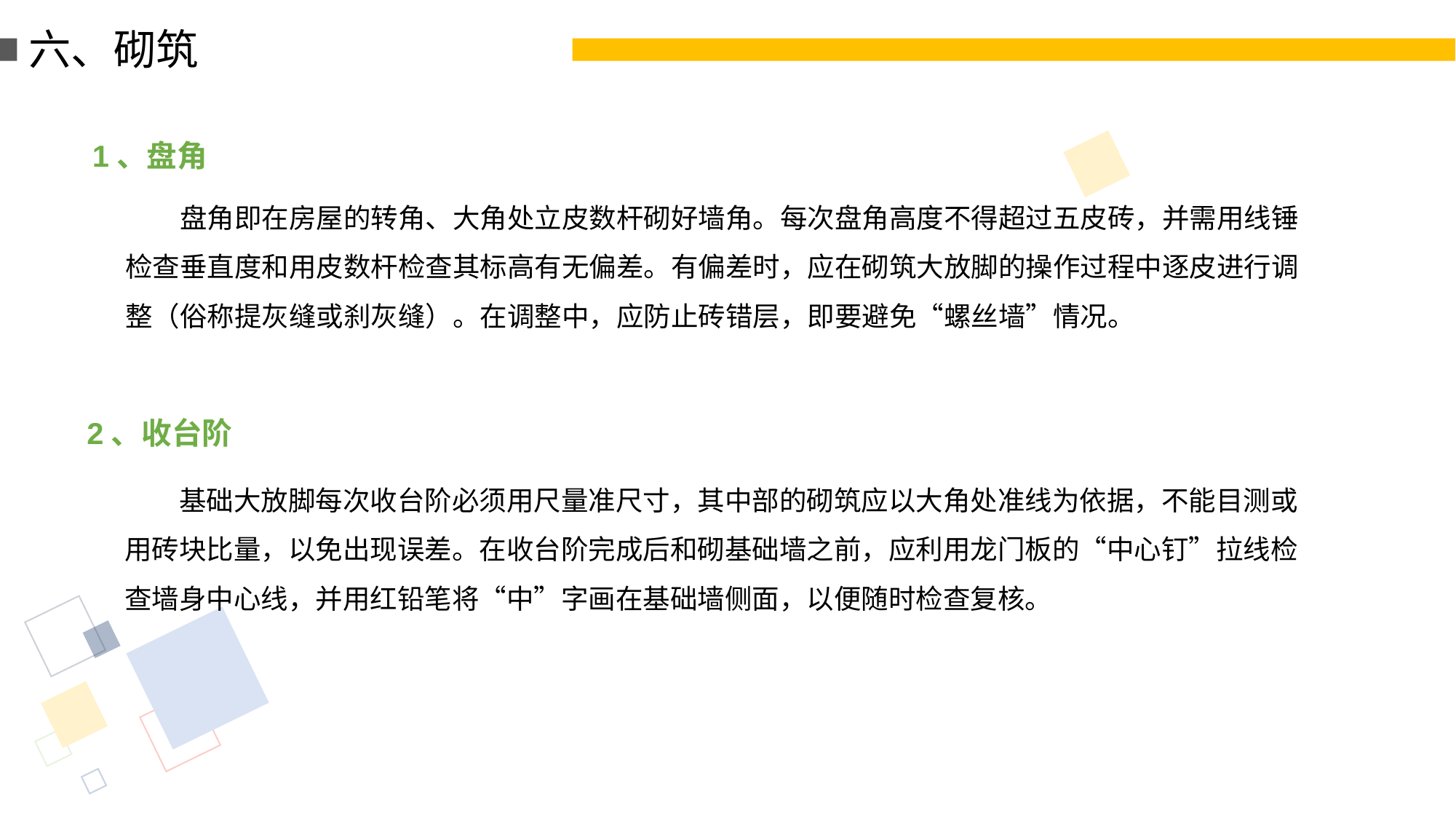

六、砌筑
1、盘角

盘角即在房屋的转角、大角处立皮数杆砌好墙角。每次盘角高度不得超过五皮砖，并需用线锤检查垂直度和用皮数杆检查其标高有无偏差。有偏差时，应在砌筑大放脚的操作过程中逐皮进行调整（俗称提灰缝或刹灰缝）。在调整中，应防止砖错层，即要避免“螺丝墙”情况。
2、收台阶
基础大放脚每次收台阶必须用尺量准尺寸，其中部的砌筑应以大角处准线为依据，不能目测或用砖块比量，以免出现误差。在收台阶完成后和砌基础墙之前，应利用龙门板的“中心钉”拉线检查墙身中心线，并用红铅笔将“中”字画在基础墙侧面，以便随时检查复核。